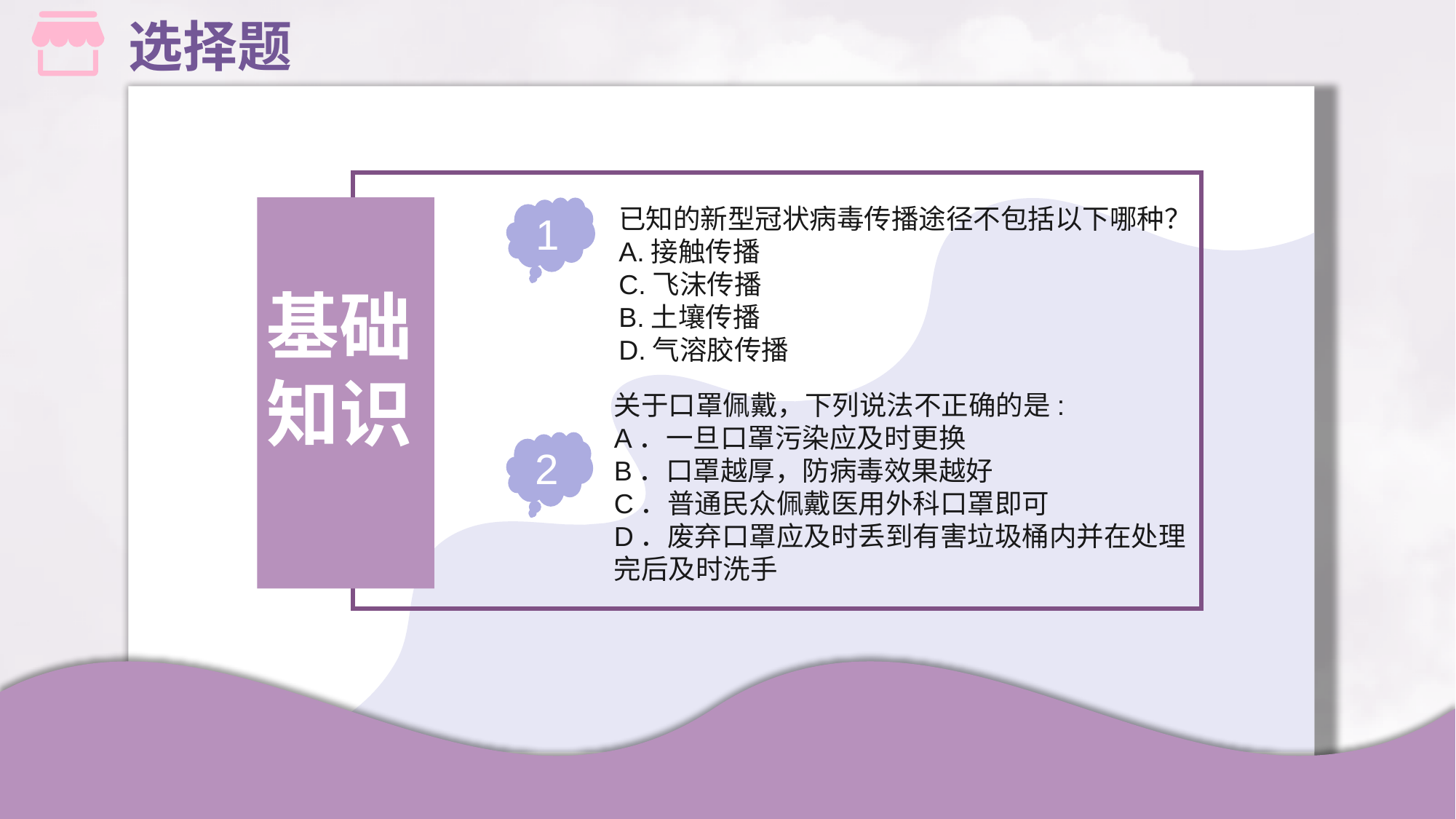

选择题

已知的新型冠状病毒传播途径不包括以下哪种？
A.接触传播
C.飞沫传播
B.土壤传播
D.气溶胶传播

1
基础知识
关于口罩佩戴，下列说法不正确的是:
A．一旦口罩污染应及时更换
B．口罩越厚，防病毒效果越好
C．普通民众佩戴医用外科口罩即可
D．废弃口罩应及时丢到有害垃圾桶内并在处理完后及时洗手
2